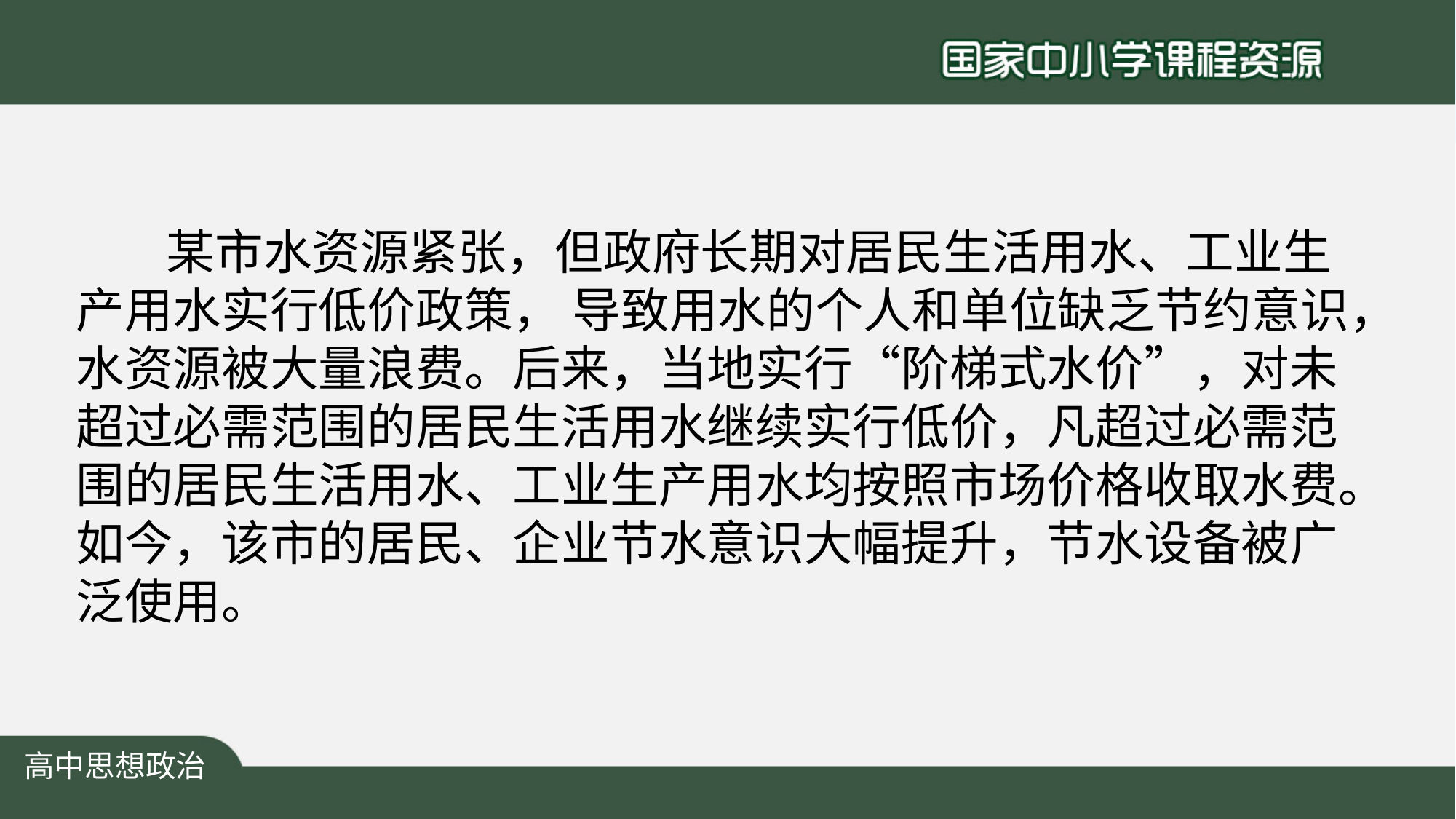

某市水资源紧张，但政府长期对居民生活用水、工业生产用水实行低价政策， 导致用水的个人和单位缺乏节约意识，水资源被大量浪费。后来，当地实行“阶梯式水价”，对未超过必需范围的居民生活用水继续实行低价，凡超过必需范围的居民生活用水、工业生产用水均按照市场价格收取水费。如今，该市的居民、企业节水意识大幅提升，节水设备被广泛使用。